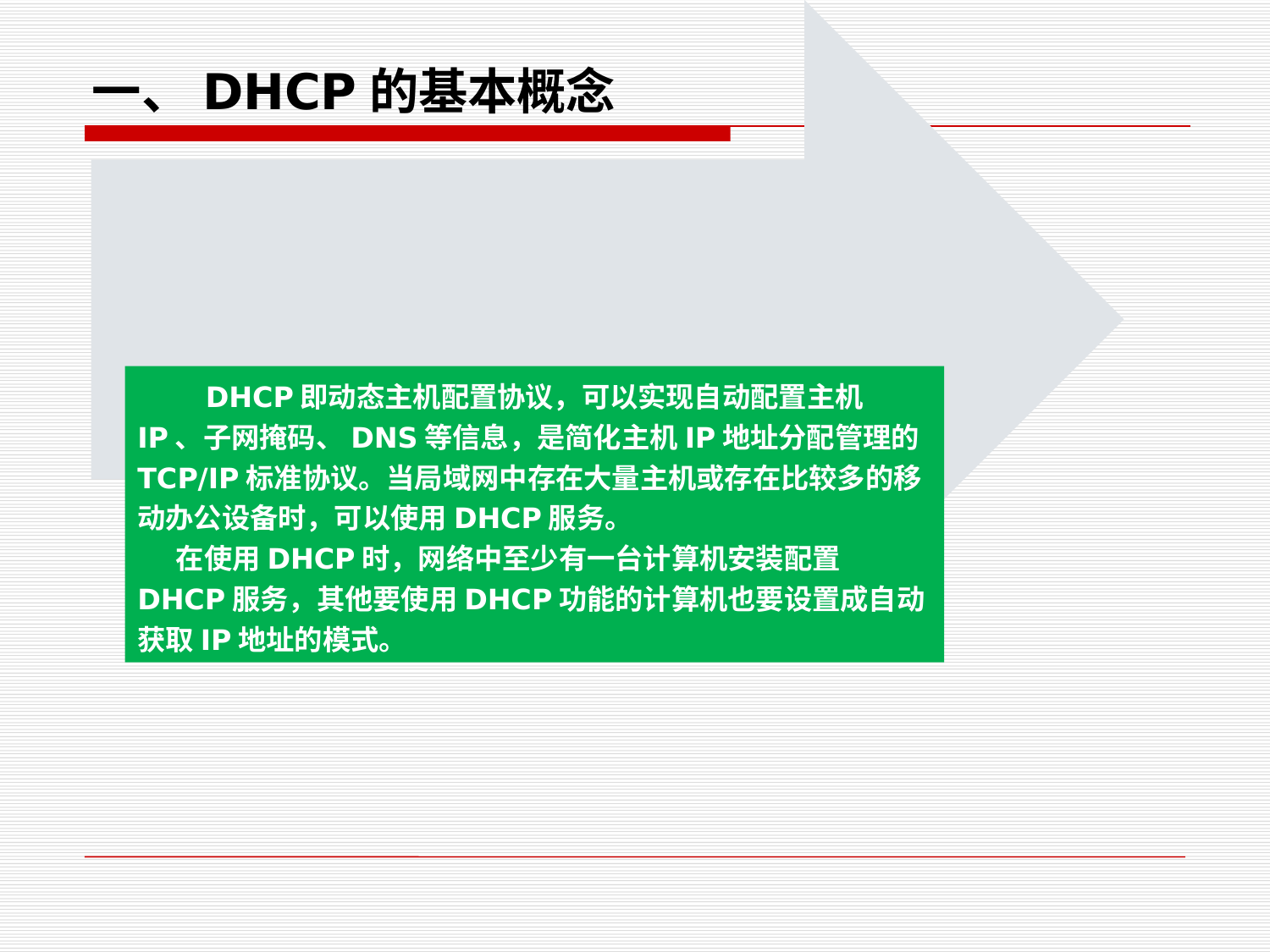

一、DHCP的基本概念

       DHCP即动态主机配置协议，可以实现自动配置主机IP、子网掩码、DNS等信息，是简化主机IP地址分配管理的TCP/IP标准协议。当局域网中存在大量主机或存在比较多的移动办公设备时，可以使用DHCP服务。
     在使用DHCP时，网络中至少有一台计算机安装配置DHCP服务，其他要使用DHCP功能的计算机也要设置成自动获取IP地址的模式。
81